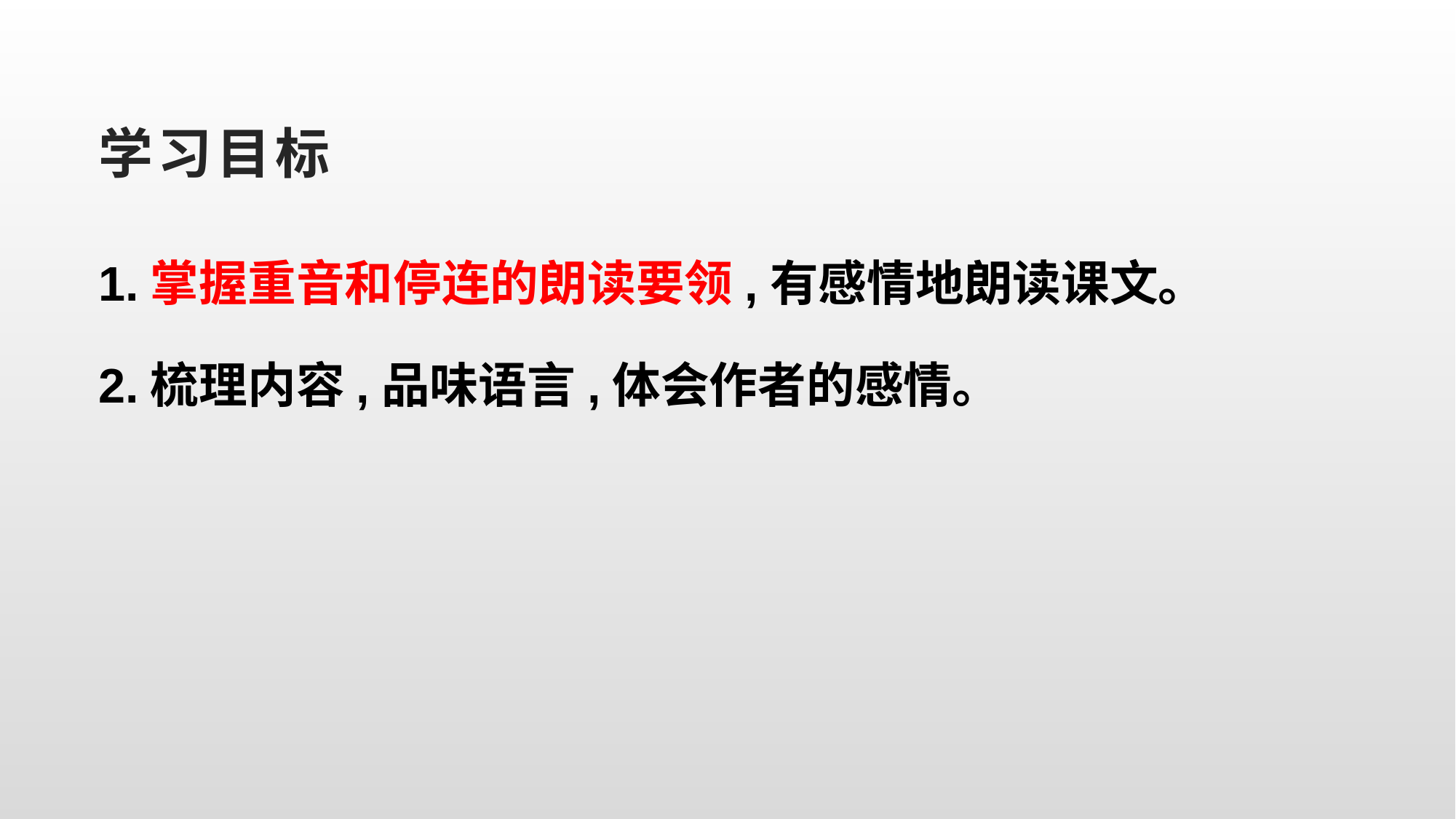

# 学习目标
1.掌握重音和停连的朗读要领,有感情地朗读课文。

2.梳理内容,品味语言,体会作者的感情。